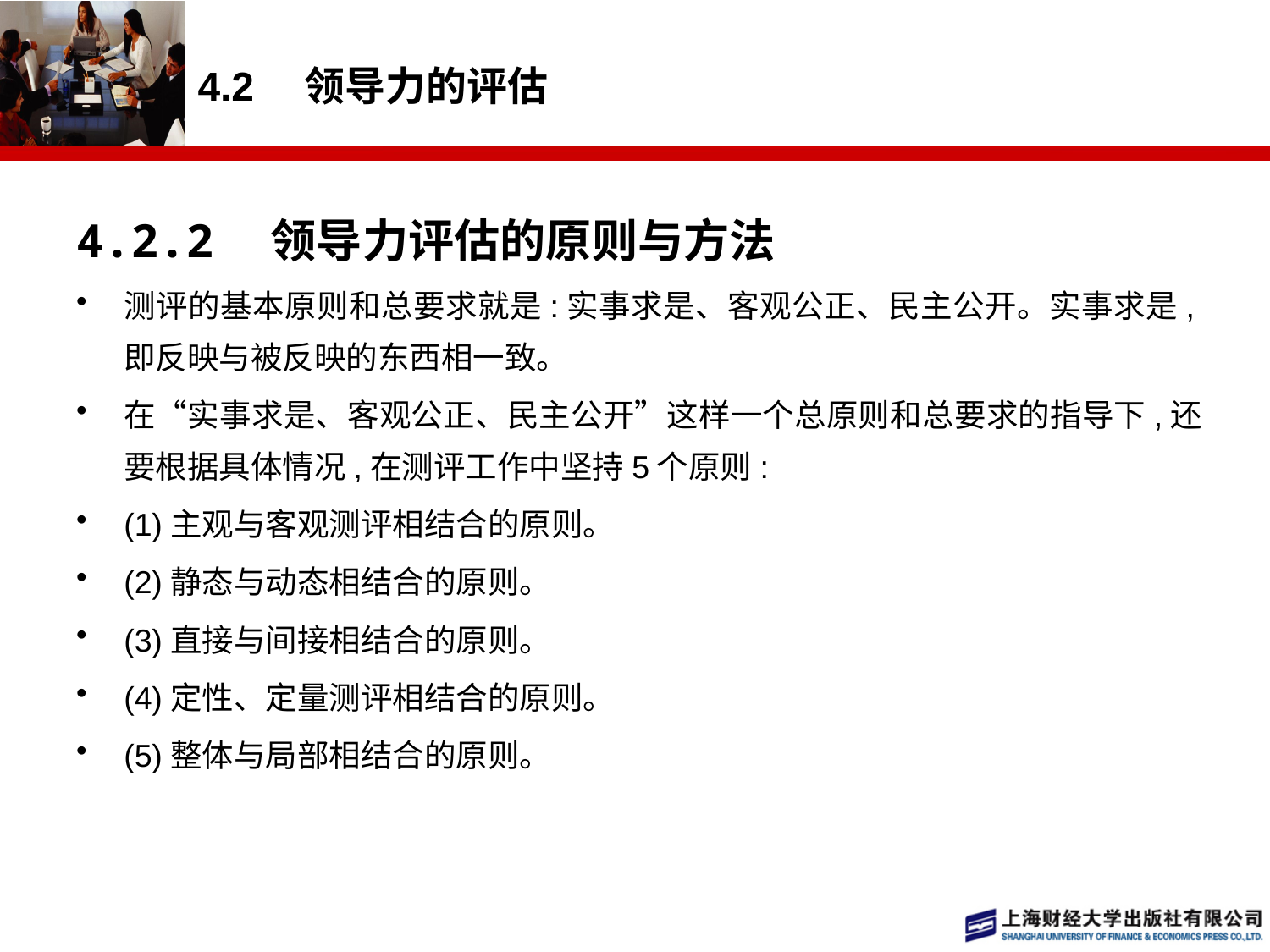

# 4.2　领导力的评估
4.2.2　领导力评估的原则与方法
测评的基本原则和总要求就是:实事求是、客观公正、民主公开。实事求是,即反映与被反映的东西相一致。
在“实事求是、客观公正、民主公开”这样一个总原则和总要求的指导下,还要根据具体情况,在测评工作中坚持5个原则:
(1)主观与客观测评相结合的原则。
(2)静态与动态相结合的原则。
(3)直接与间接相结合的原则。
(4)定性、定量测评相结合的原则。
(5)整体与局部相结合的原则。